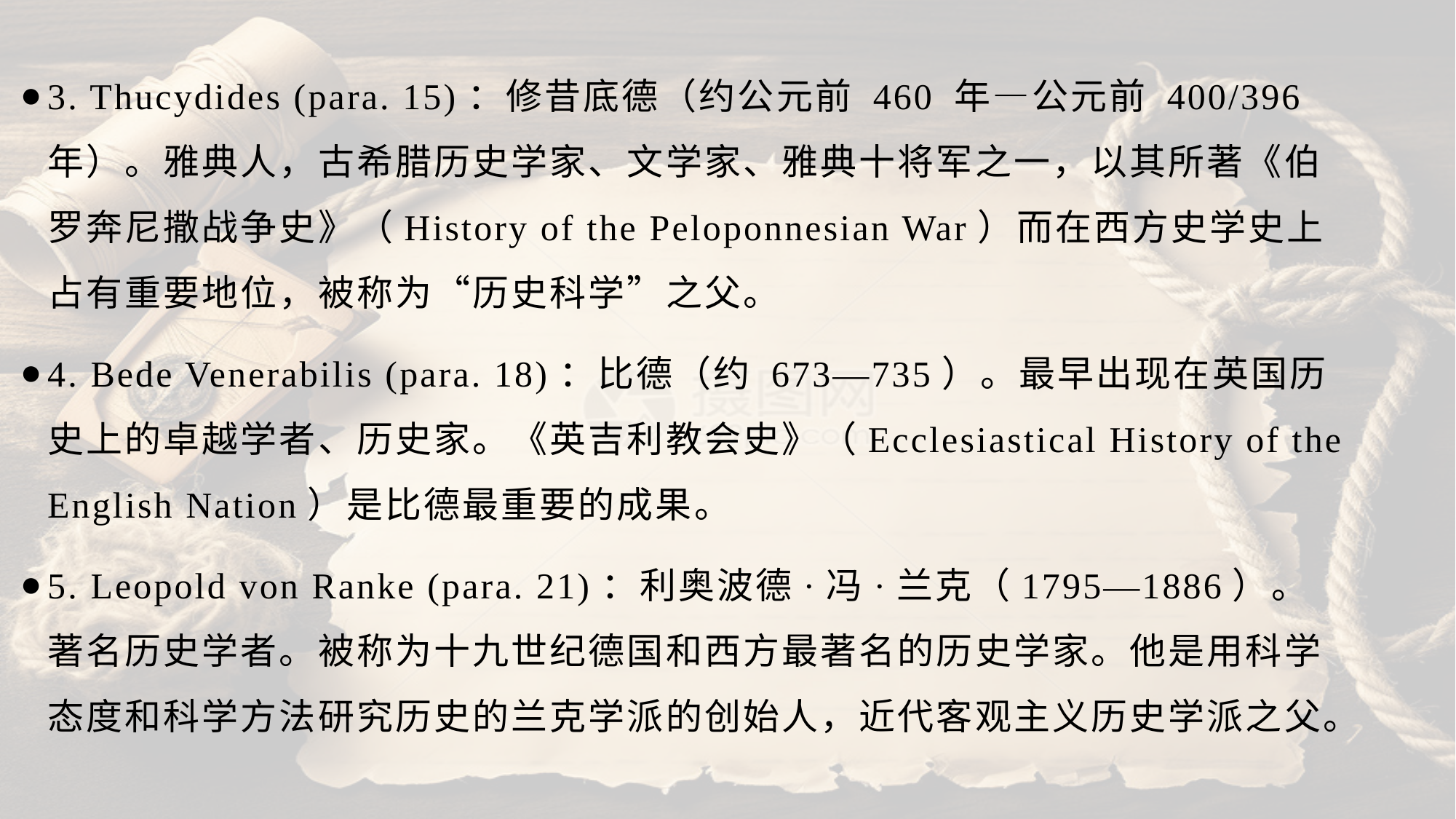

3. Thucydides (para. 15)：修昔底德（约公元前 460 年—公元前 400/396 年）。雅典人，古希腊历史学家、文学家、雅典十将军之一，以其所著《伯罗奔尼撒战争史》（History of the Peloponnesian War）而在西方史学史上占有重要地位，被称为“历史科学”之父。
4. Bede Venerabilis (para. 18)：比德（约 673—735）。最早出现在英国历史上的卓越学者、历史家。《英吉利教会史》（Ecclesiastical History of the English Nation）是比德最重要的成果。
5. Leopold von Ranke (para. 21)：利奥波德·冯·兰克（1795—1886）。著名历史学者。被称为十九世纪德国和西方最著名的历史学家。他是用科学态度和科学方法研究历史的兰克学派的创始人，近代客观主义历史学派之父。